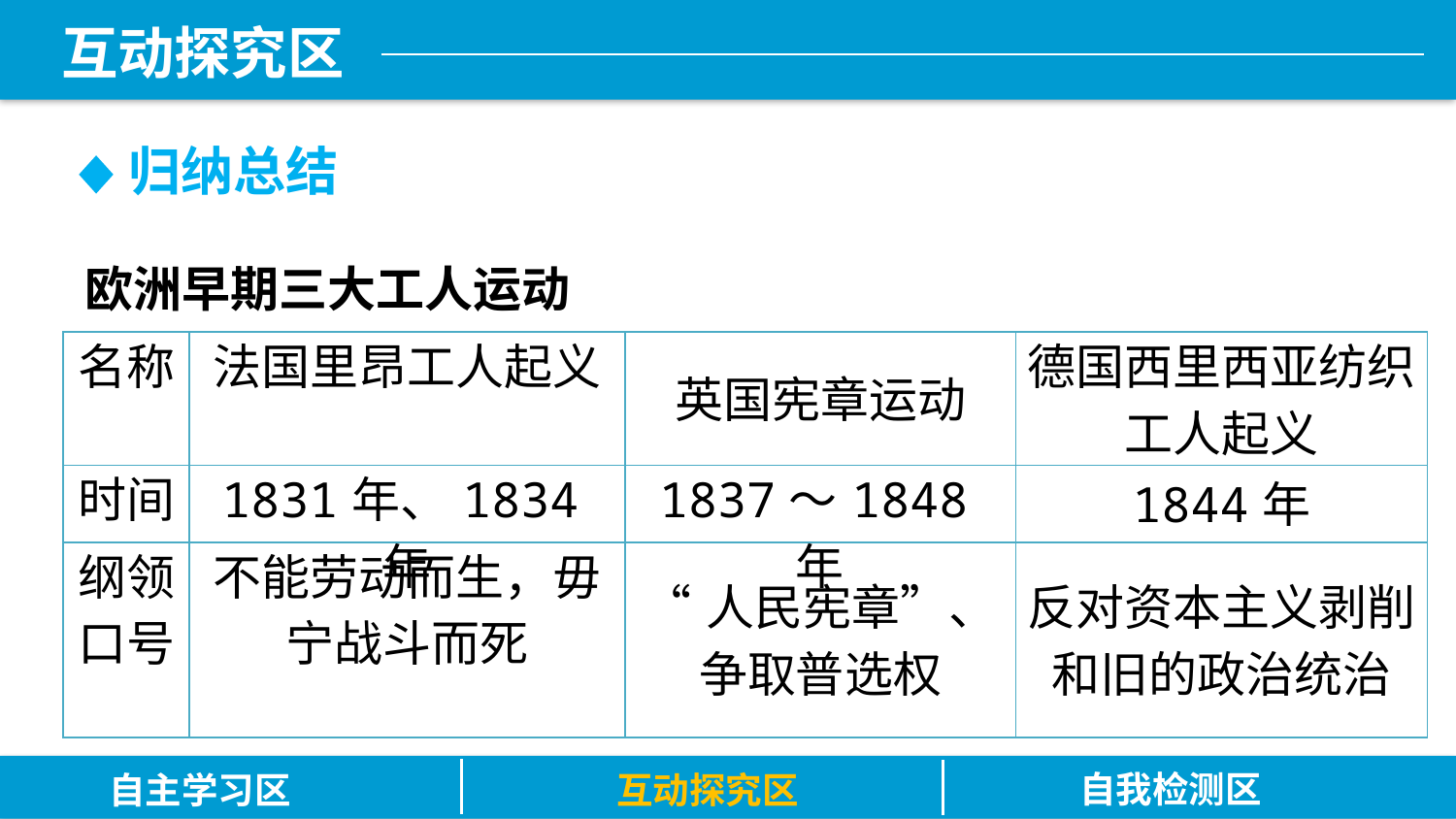

归纳总结

欧洲早期三大工人运动
| 名称 | 法国里昂工人起义 | 英国宪章运动 | 德国西里西亚纺织工人起义 |
| --- | --- | --- | --- |
| 时间 | 1831年、1834年 | 1837～1848年 | 1844年 |
| 纲领口号 | 不能劳动而生，毋宁战斗而死 | “人民宪章”、争取普选权 | 反对资本主义剥削和旧的政治统治 |
自我检测区
自主学习区
互动探究区